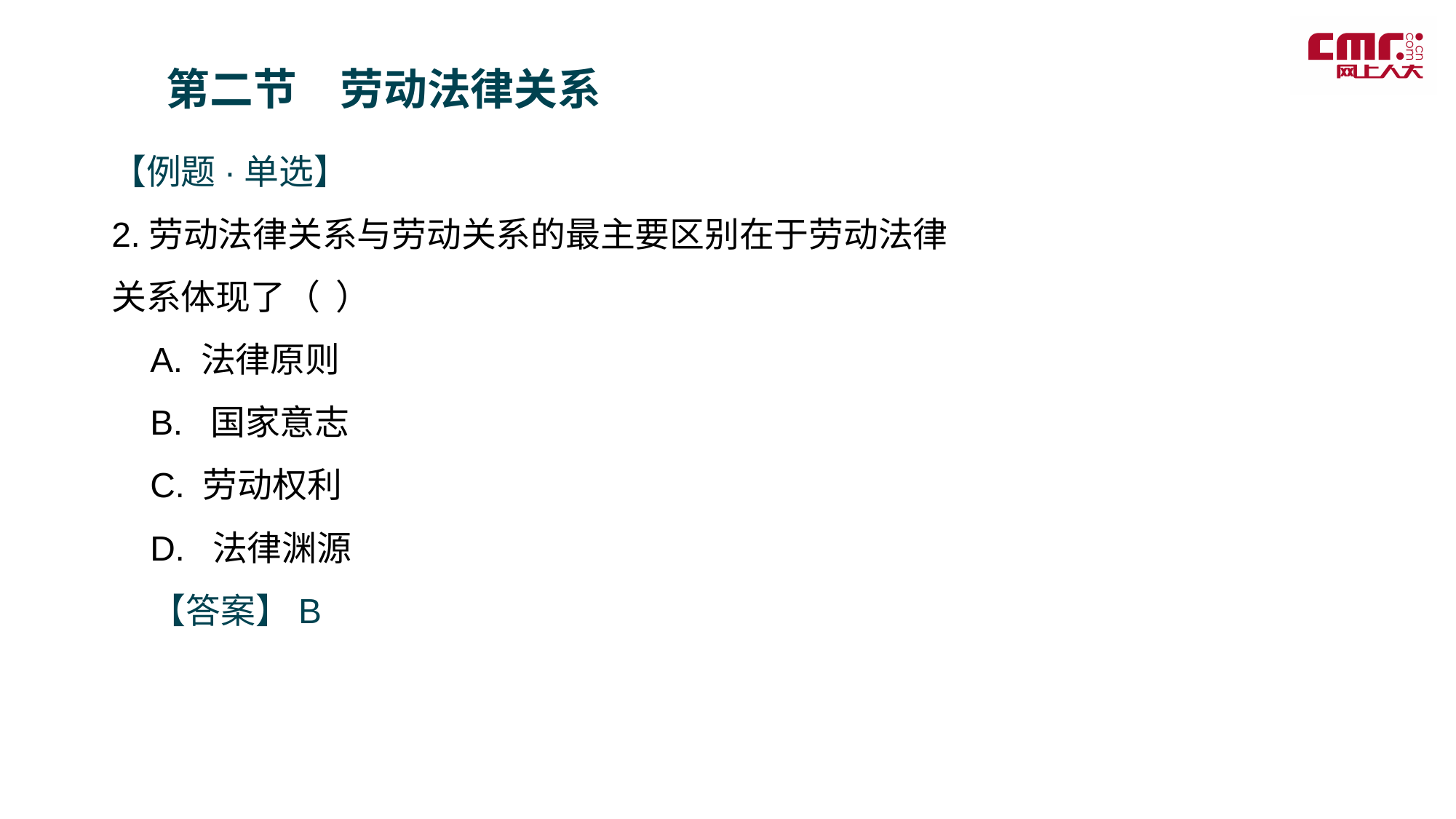

第二节　劳动法律关系
【例题·单选】
2.劳动法律关系与劳动关系的最主要区别在于劳动法律关系体现了（  ）
    A. 法律原则
    B.  国家意志
    C. 劳动权利
    D.  法律渊源
    【答案】B